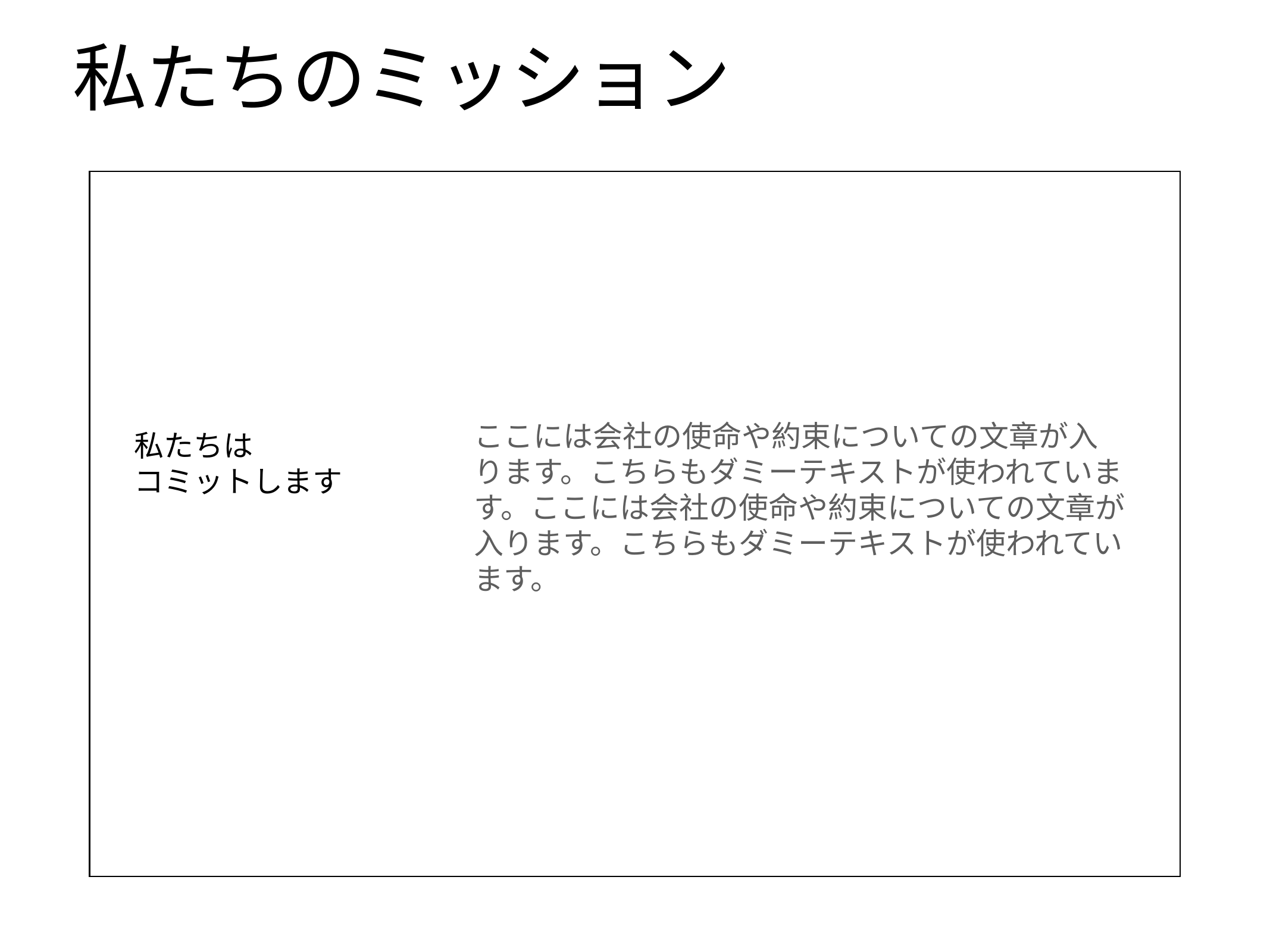

# 私たちのミッション

ここには会社の使命や約束についての文章が入ります。こちらもダミーテキストが使われています。ここには会社の使命や約束についての文章が入ります。こちらもダミーテキストが使われています。
私たちは
コミットします
5